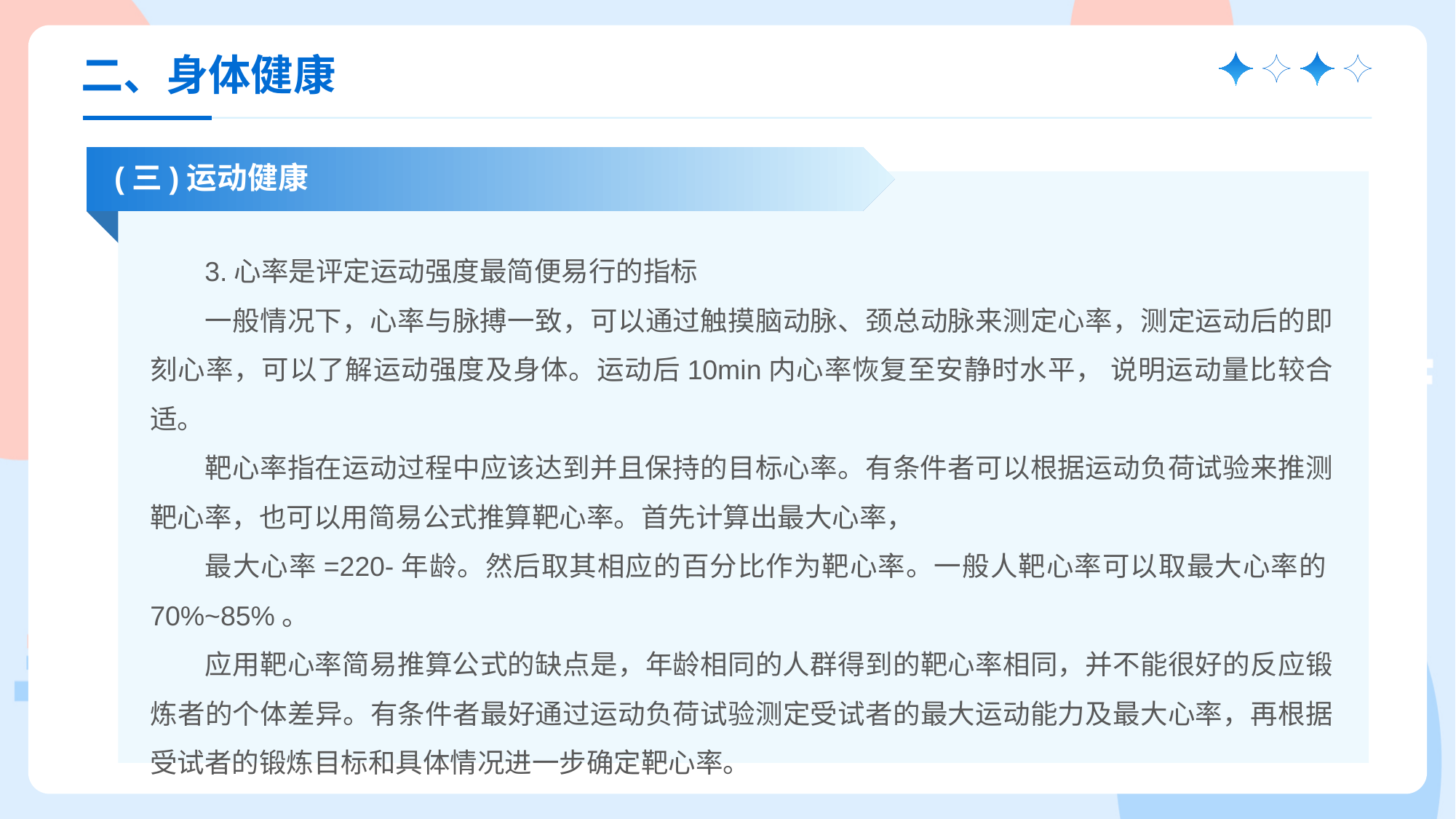

二、身体健康
(三)运动健康

3.心率是评定运动强度最简便易行的指标
一般情况下，心率与脉搏一致，可以通过触摸脑动脉、颈总动脉来测定心率，测定运动后的即刻心率，可以了解运动强度及身体。运动后10min内心率恢复至安静时水平， 说明运动量比较合适。
靶心率指在运动过程中应该达到并且保持的目标心率。有条件者可以根据运动负荷试验来推测靶心率，也可以用简易公式推算靶心率。首先计算出最大心率，
最大心率=220-年龄。然后取其相应的百分比作为靶心率。一般人靶心率可以取最大心率的70%~85%。
应用靶心率简易推算公式的缺点是，年龄相同的人群得到的靶心率相同，并不能很好的反应锻炼者的个体差异。有条件者最好通过运动负荷试验测定受试者的最大运动能力及最大心率，再根据受试者的锻炼目标和具体情况进一步确定靶心率。